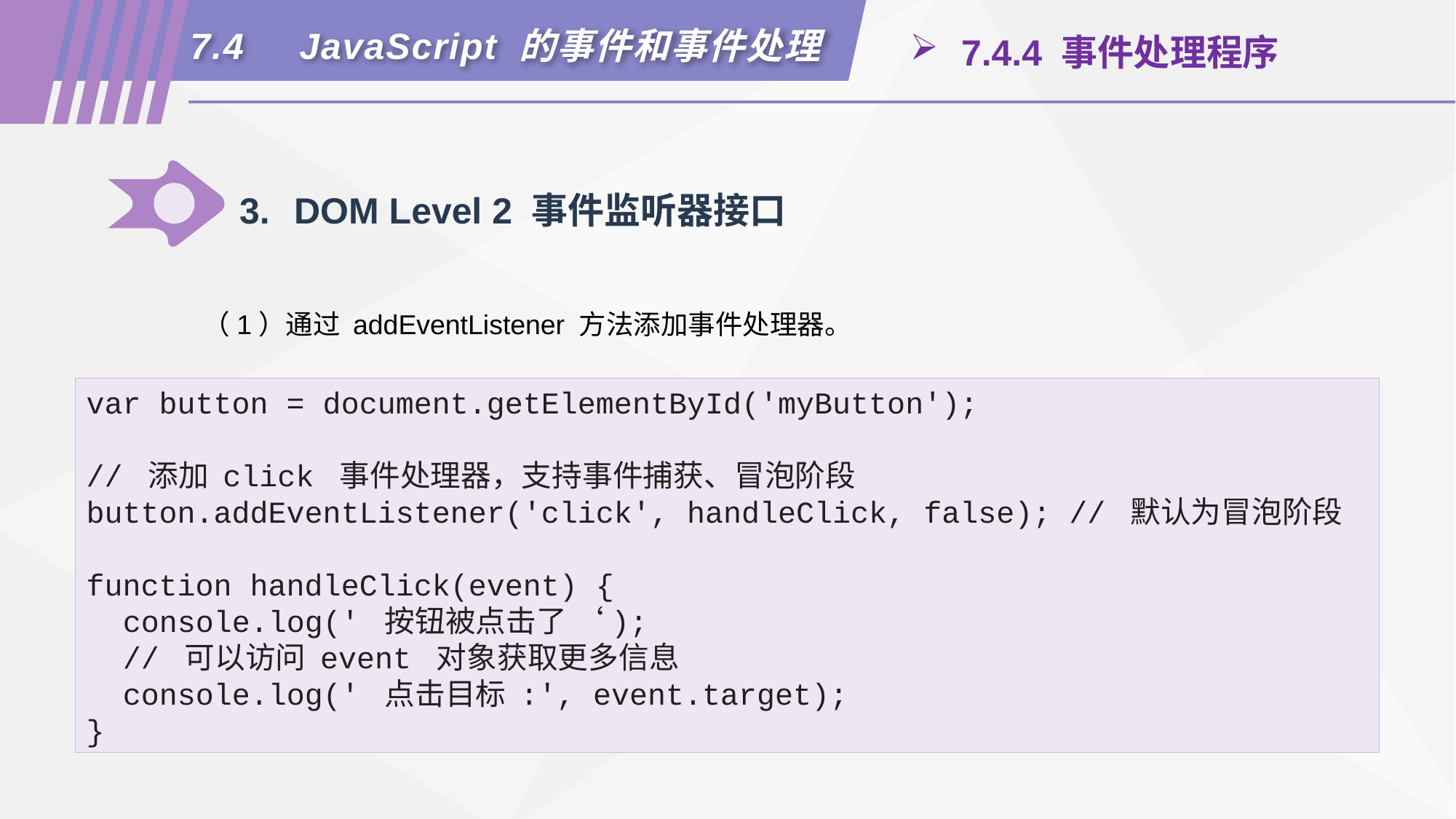

7.4	JavaScript 的事件和事件处理
 7.4.4 事件处理程序

3.	DOM Level 2 事件监听器接口
（1）通过 addEventListener 方法添加事件处理器。
var button = document.getElementById('myButton');

// 添加 click 事件处理器，支持事件捕获、冒泡阶段
button.addEventListener('click', handleClick, false); // 默认为冒泡阶段

function handleClick(event) {
  console.log(' 按钮被点击了 ‘);
  // 可以访问 event 对象获取更多信息
  console.log(' 点击目标 :', event.target);
}